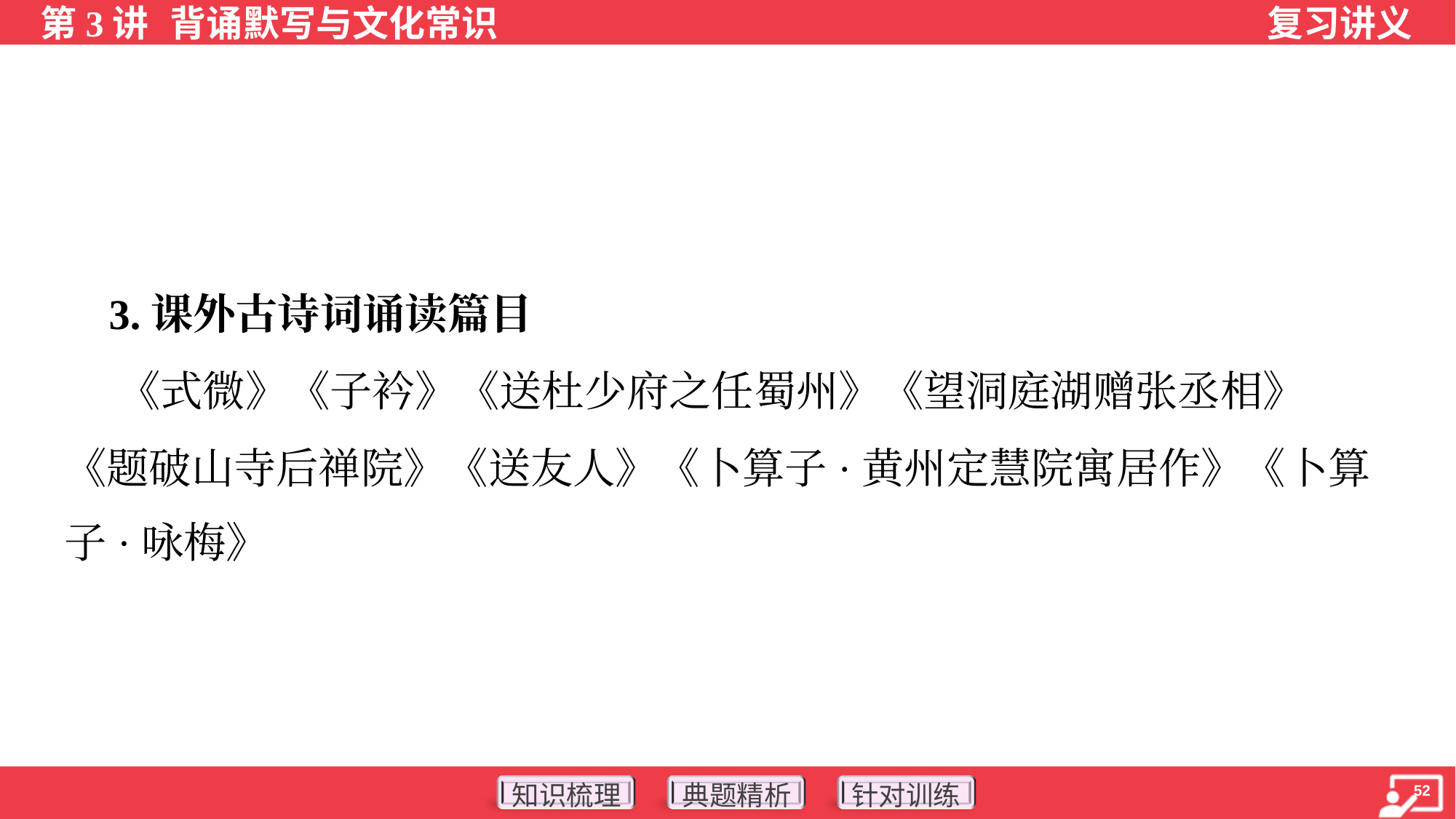

3.课外古诗词诵读篇目
    《式微》《子衿》《送杜少府之任蜀州》《望洞庭湖赠张丞相》
《题破山寺后禅院》《送友人》《卜算子·黄州定慧院寓居作》《卜算
子·咏梅》